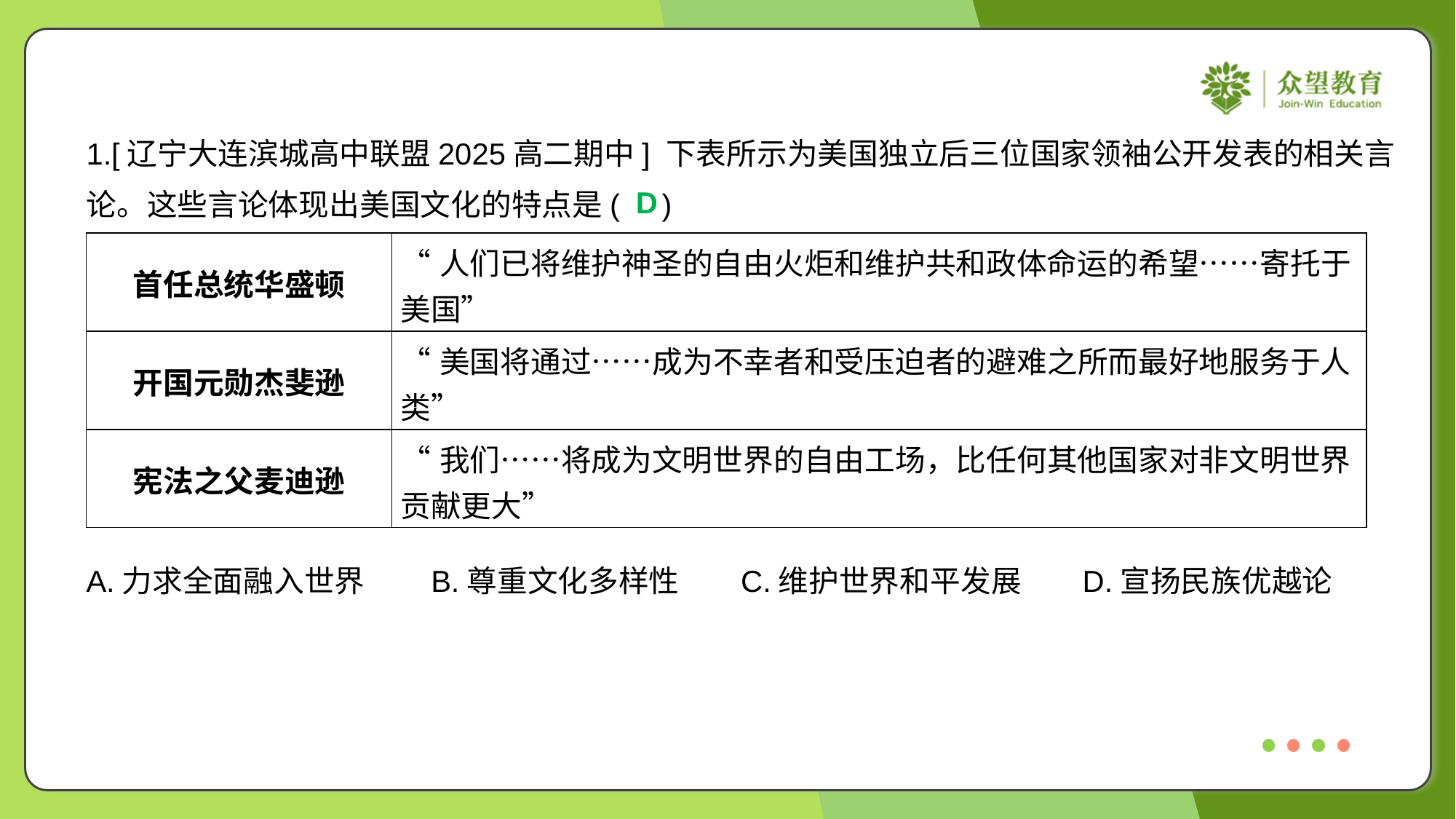

1.[辽宁大连滨城高中联盟2025高二期中] 下表所示为美国独立后三位国家领袖公开发表的相关言
论。这些言论体现出美国文化的特点是(     )
D
| 首任总统华盛顿 | “人们已将维护神圣的自由火炬和维护共和政体命运的希望……寄托于 美国” |
| --- | --- |
| 开国元勋杰斐逊 | “美国将通过……成为不幸者和受压迫者的避难之所而最好地服务于人 类” |
| 宪法之父麦迪逊 | “我们……将成为文明世界的自由工场，比任何其他国家对非文明世界 贡献更大” |
A.力求全面融入世界	B.尊重文化多样性	C.维护世界和平发展	D.宣扬民族优越论